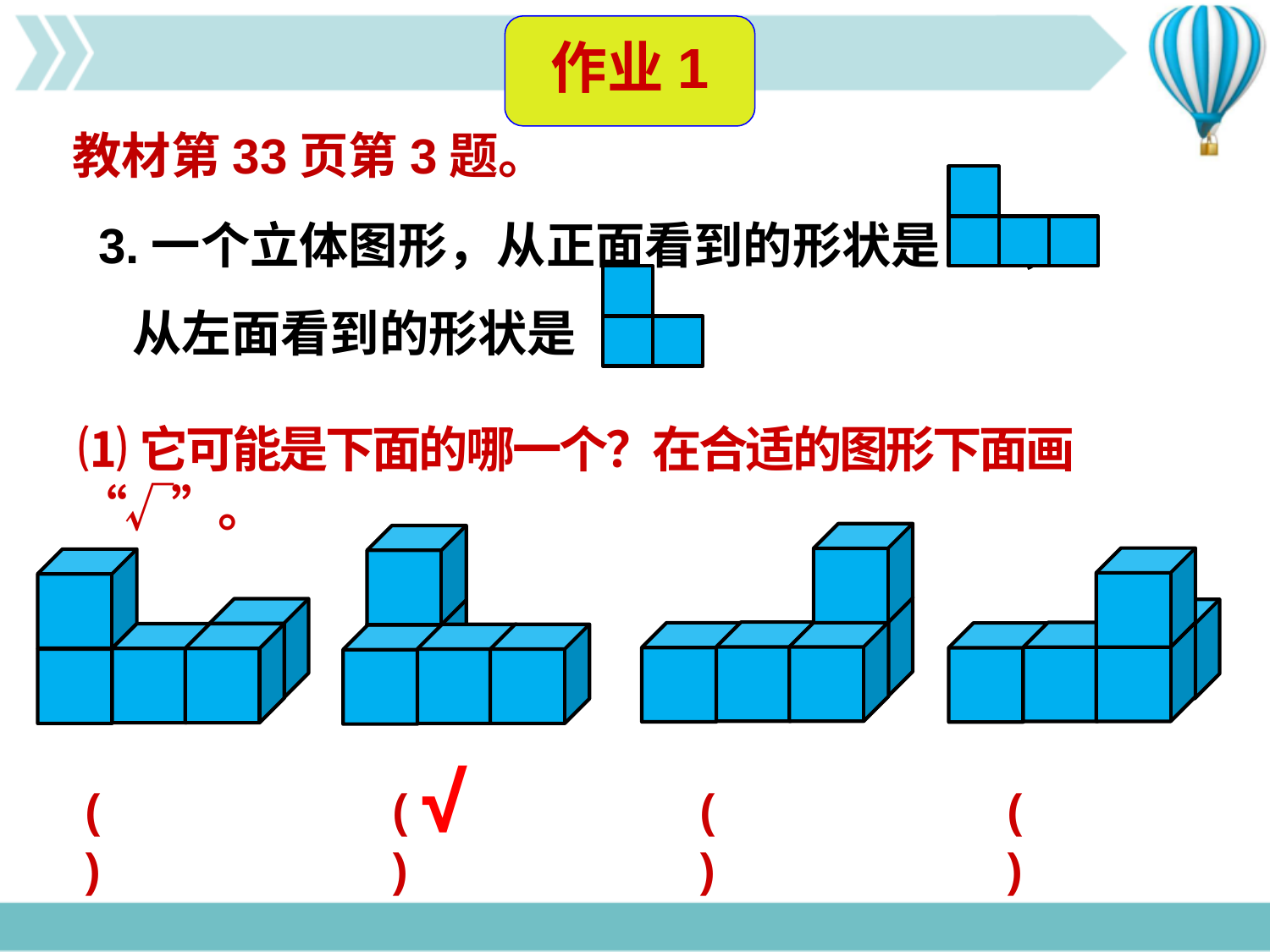

作业1
教材第33页第3题。

3.一个立体图形，从正面看到的形状是       ，
  从左面看到的形状是     。

⑴它可能是下面的哪一个？在合适的图形下面画“√”。

√
(    )
(    )
(    )
(    )